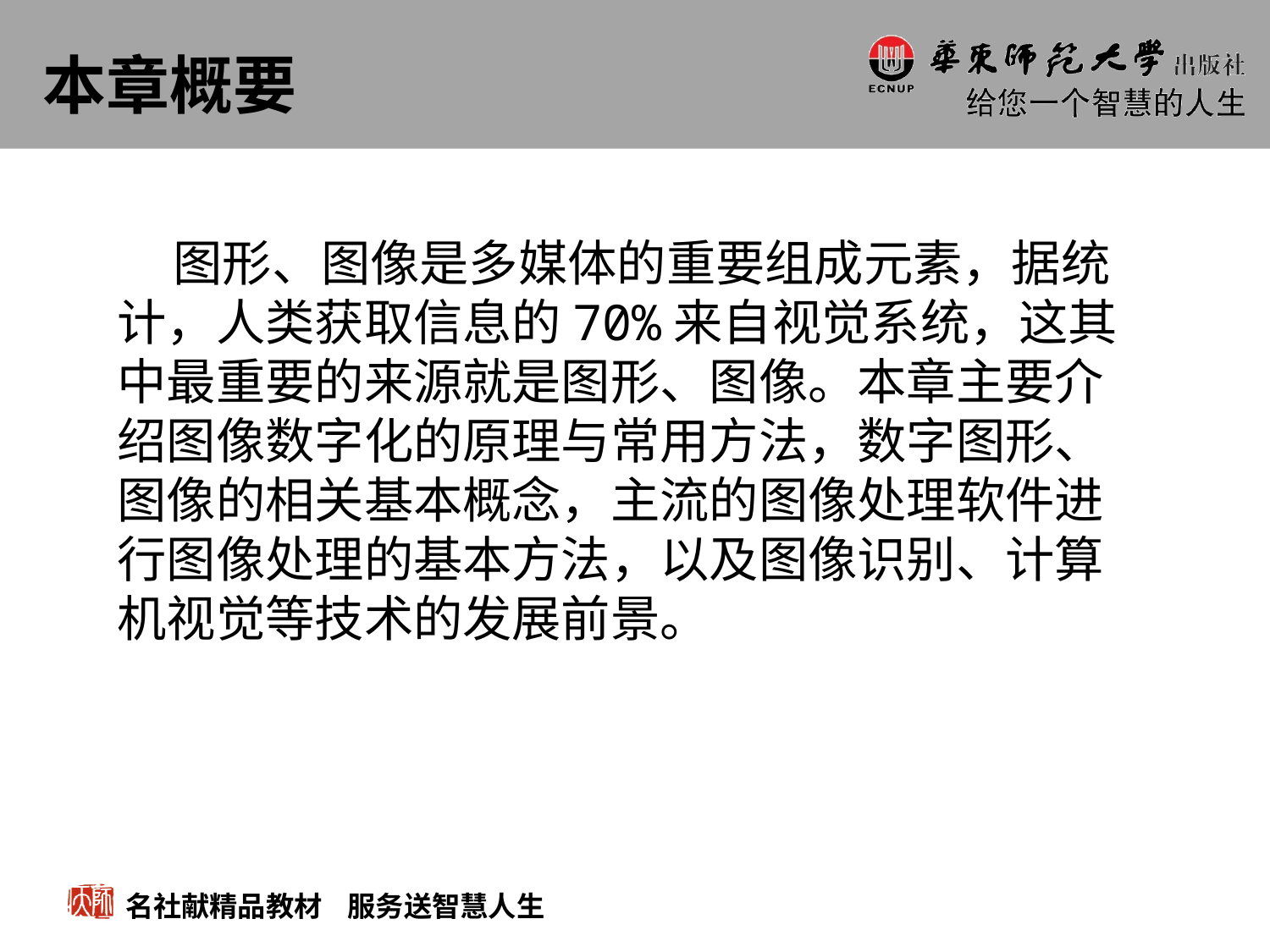

# 本章概要
    图形、图像是多媒体的重要组成元素，据统计，人类获取信息的70%来自视觉系统，这其中最重要的来源就是图形、图像。本章主要介绍图像数字化的原理与常用方法，数字图形、图像的相关基本概念，主流的图像处理软件进行图像处理的基本方法，以及图像识别、计算机视觉等技术的发展前景。